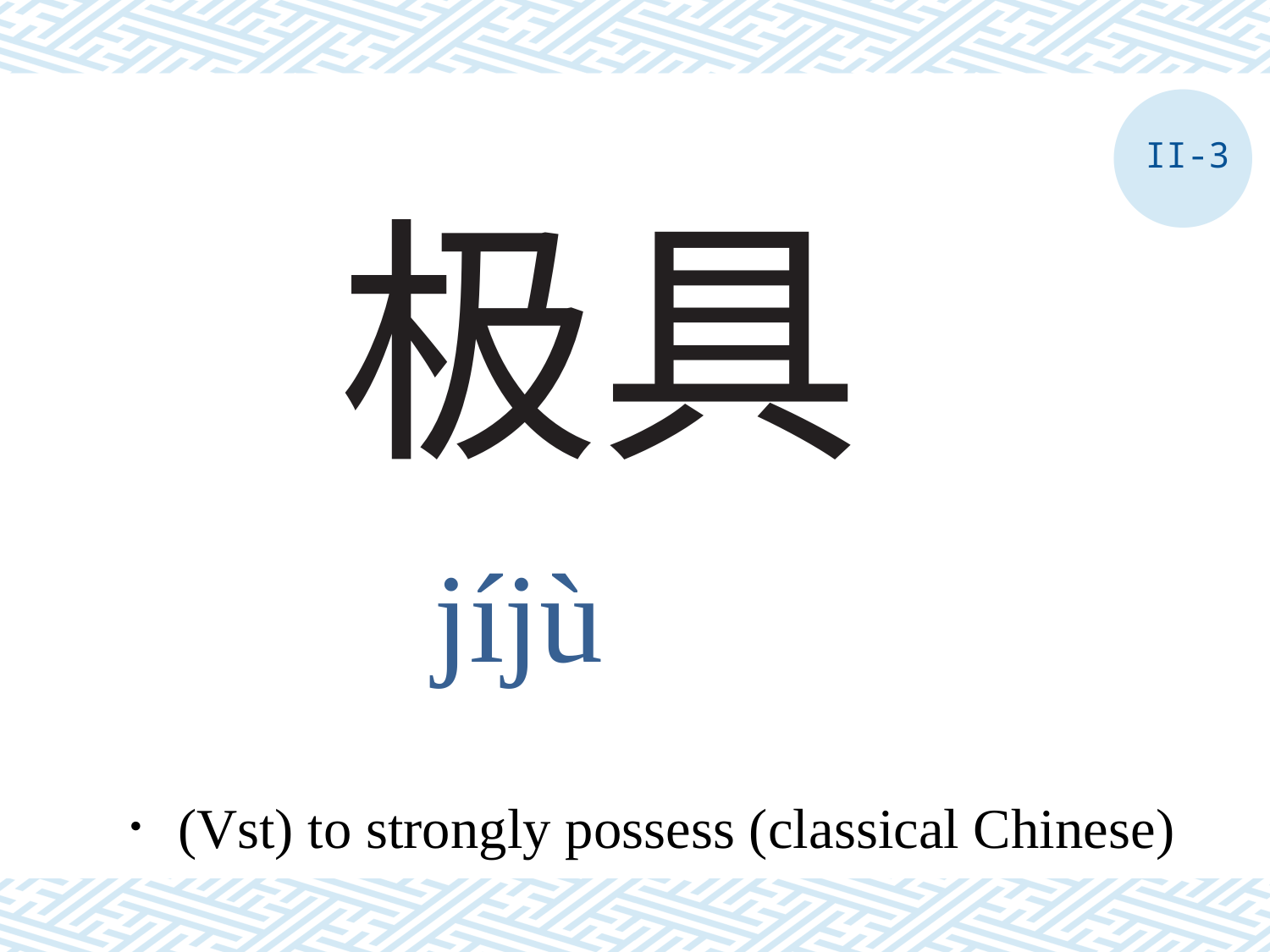

II-3

# 极具
jíjù
．(Vst) to strongly possess (classical Chinese)